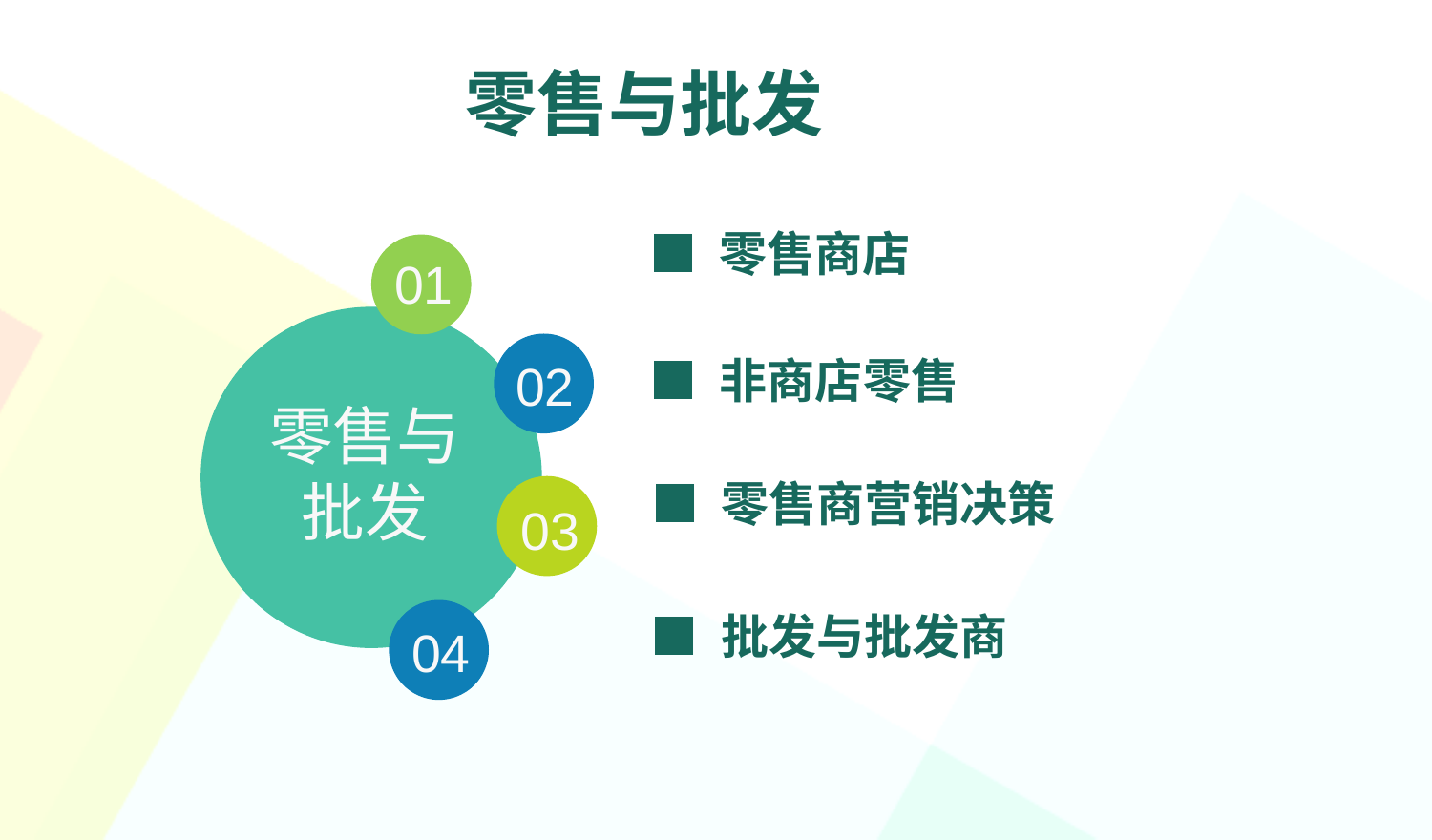

零售与批发
■ 零售商店

01

02
■ 非商店零售
零售与
批发
■ 零售商营销决策

03

04
■ 批发与批发商